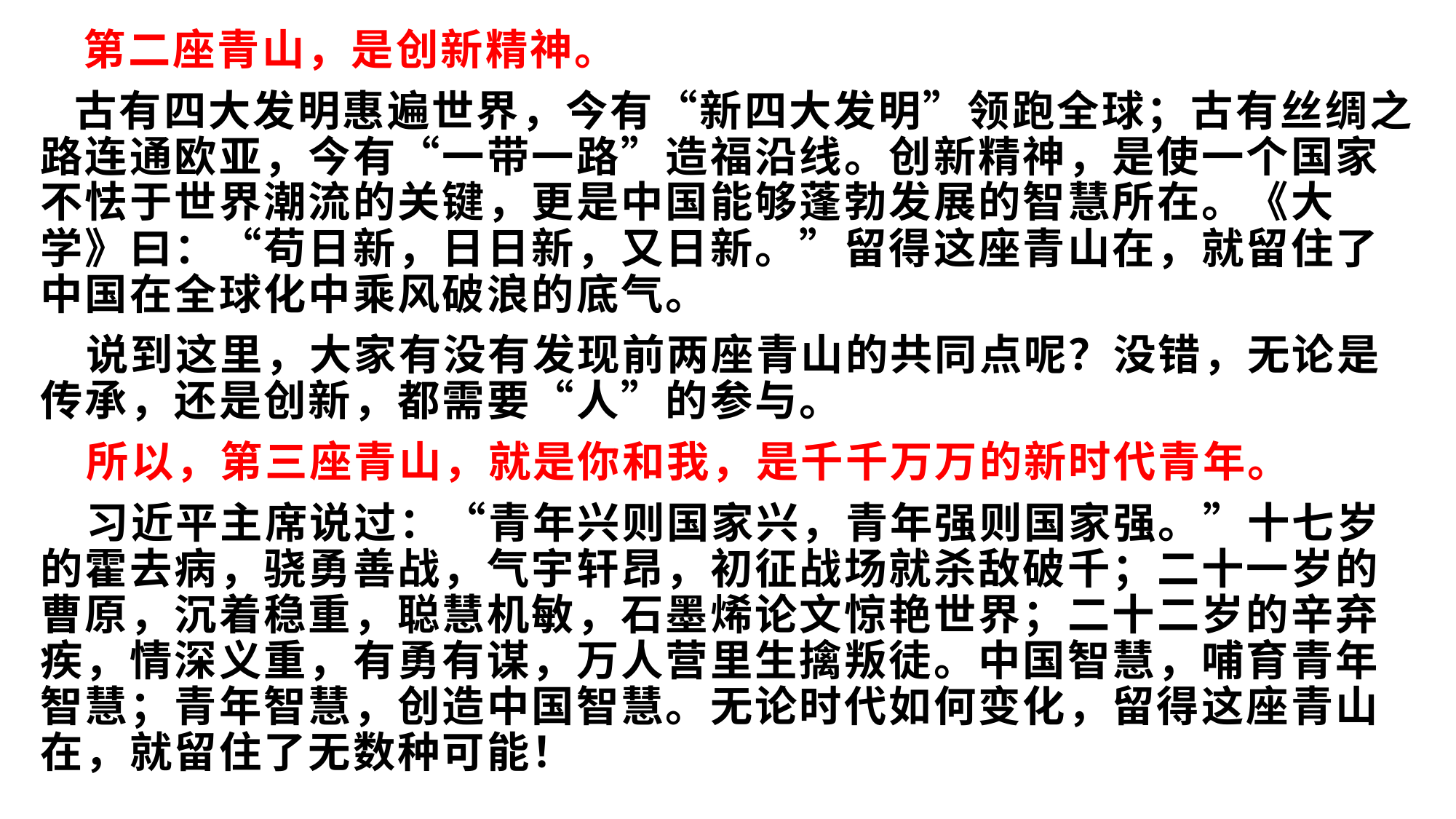

第二座青山，是创新精神。
  古有四大发明惠遍世界，今有“新四大发明”领跑全球；古有丝绸之路连通欧亚，今有“一带一路”造福沿线。创新精神，是使一个国家不怯于世界潮流的关键，更是中国能够蓬勃发展的智慧所在。《大学》曰：“苟日新，日日新，又日新。”留得这座青山在，就留住了中国在全球化中乘风破浪的底气。
   说到这里，大家有没有发现前两座青山的共同点呢？没错，无论是传承，还是创新，都需要“人”的参与。
   所以，第三座青山，就是你和我，是千千万万的新时代青年。
   习近平主席说过：“青年兴则国家兴，青年强则国家强。”十七岁的霍去病，骁勇善战，气宇轩昂，初征战场就杀敌破千；二十一岁的曹原，沉着稳重，聪慧机敏，石墨烯论文惊艳世界；二十二岁的辛弃疾，情深义重，有勇有谋，万人营里生擒叛徒。中国智慧，哺育青年智慧；青年智慧，创造中国智慧。无论时代如何变化，留得这座青山在，就留住了无数种可能！